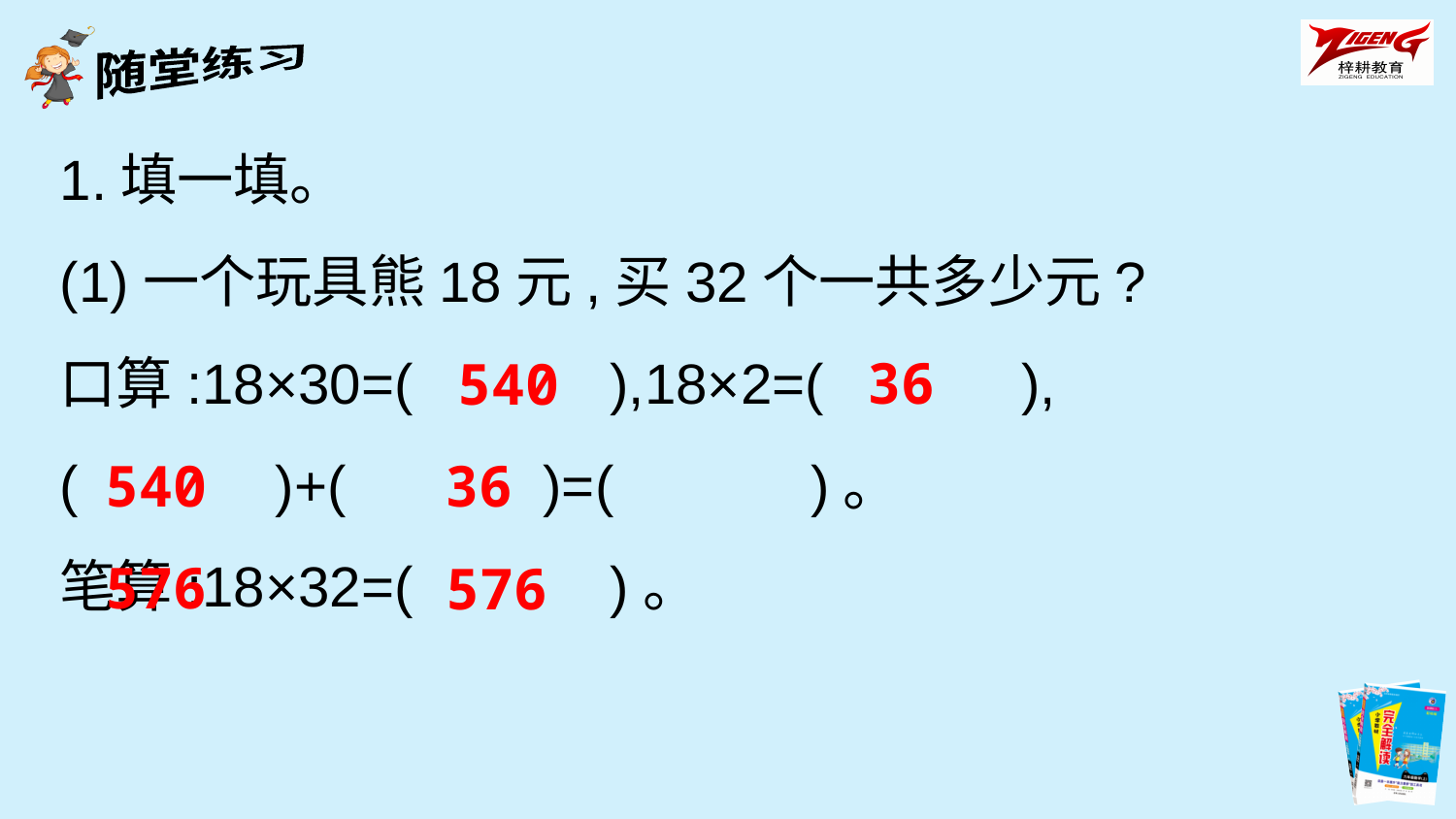

1.填一填。
(1)一个玩具熊18元,买32个一共多少元?
口算:18×30=(　　　),18×2=(　　　),
(　　　)+(　　　)=(　　　)。
笔算:18×32=(　　　)。
36
540
540       36      576
576